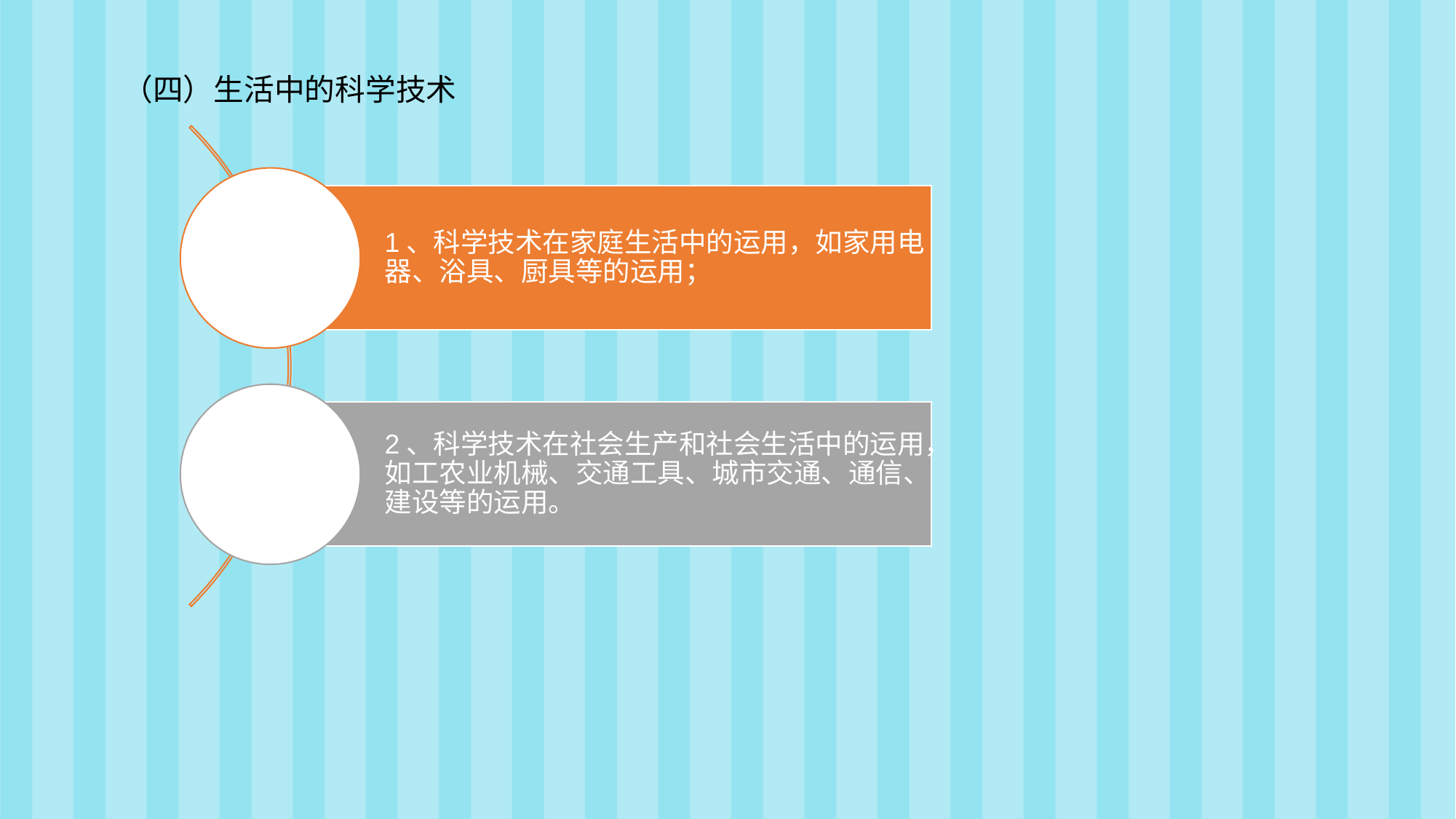

（四）生活中的科学技术
1、科学技术在家庭生活中的运用，如家用电器、浴具、厨具等的运用；
2、科学技术在社会生产和社会生活中的运用，如工农业机械、交通工具、城市交通、通信、建设等的运用。